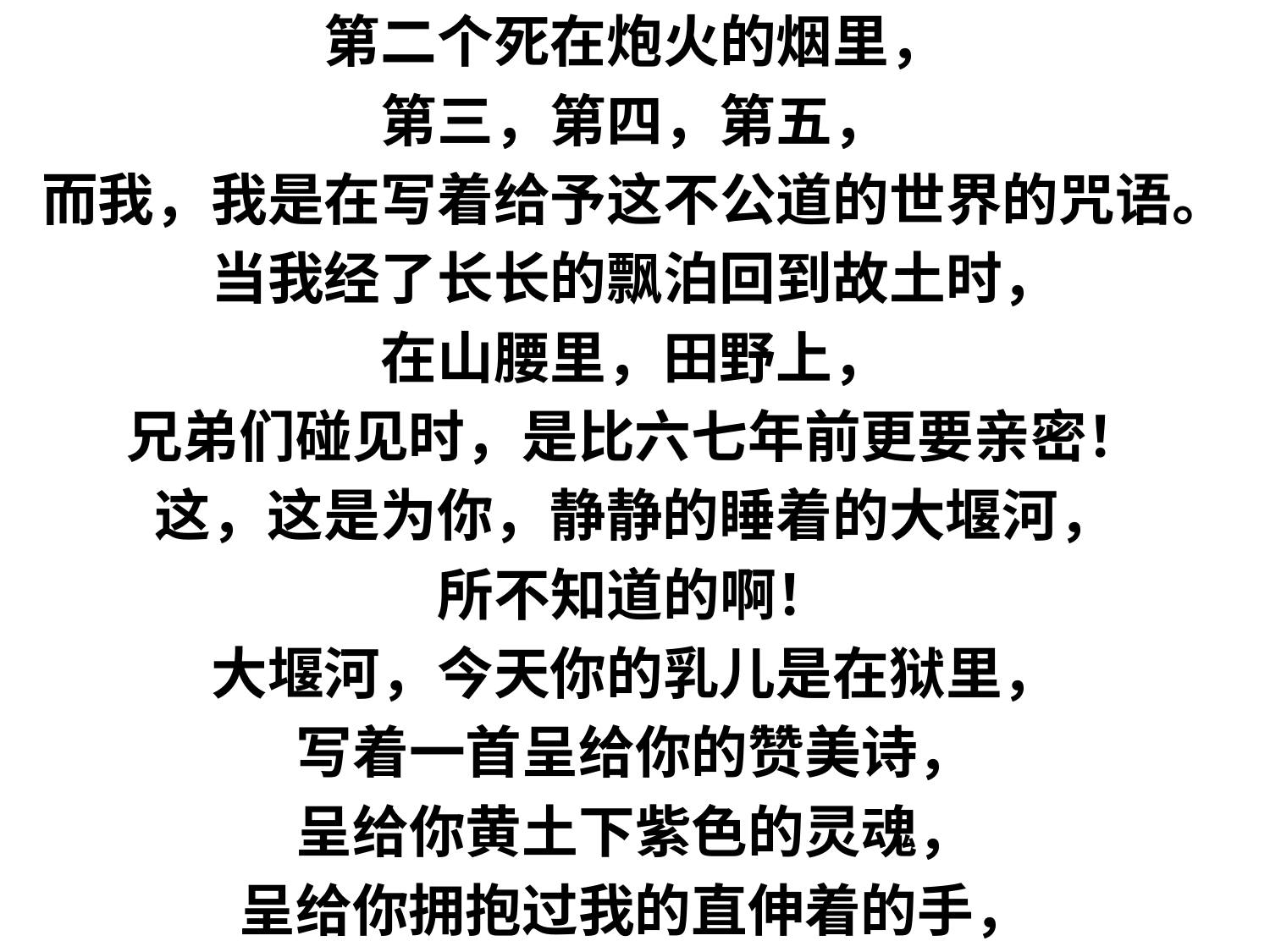

第二个死在炮火的烟里，
第三，第四，第五，
而我，我是在写着给予这不公道的世界的咒语。
当我经了长长的飘泊回到故土时，
在山腰里，田野上，
兄弟们碰见时，是比六七年前更要亲密！
这，这是为你，静静的睡着的大堰河，
所不知道的啊！
大堰河，今天你的乳儿是在狱里，
写着一首呈给你的赞美诗，
呈给你黄土下紫色的灵魂，
呈给你拥抱过我的直伸着的手，